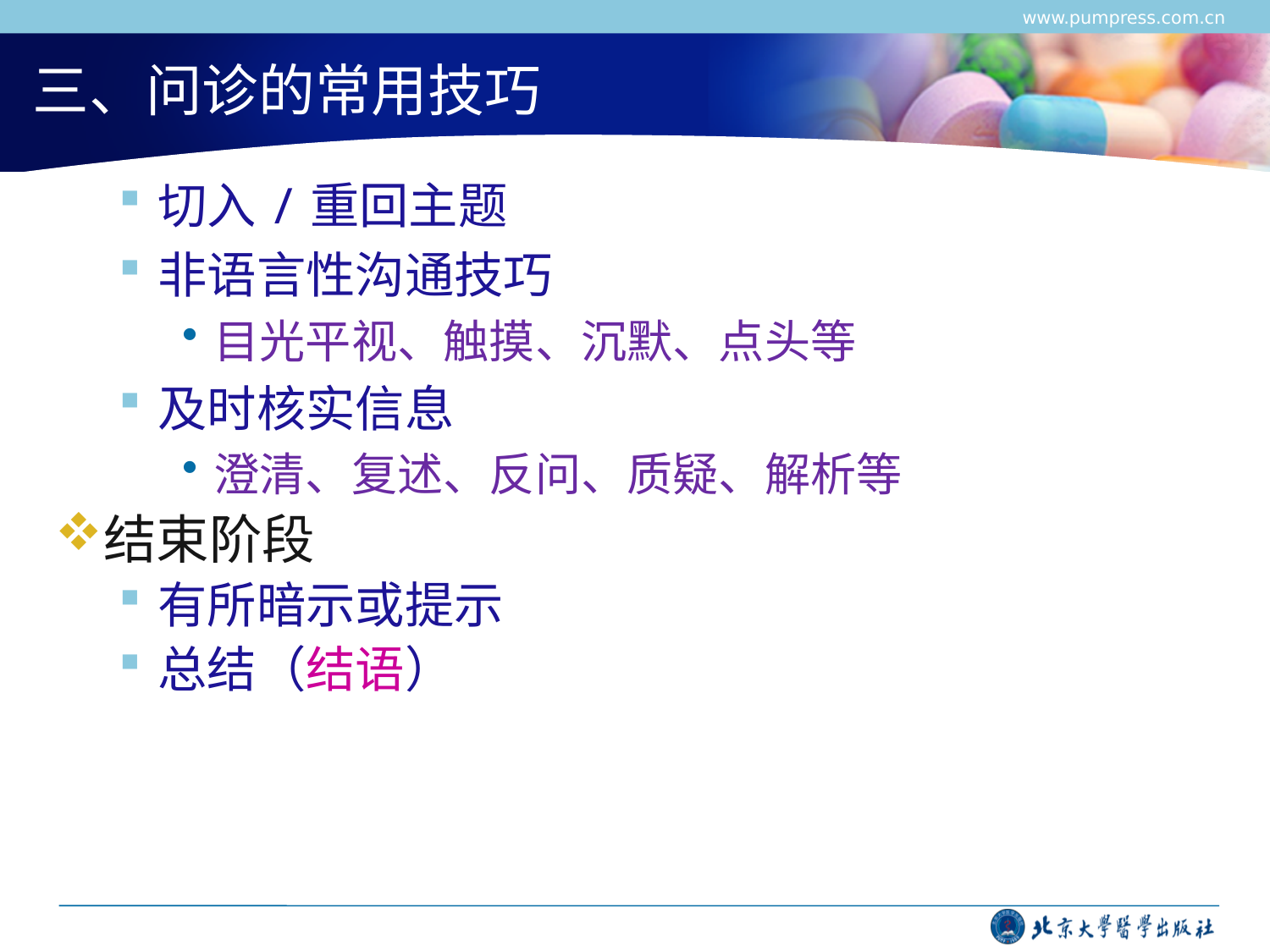

www.pumpress.com.cn
# 三、问诊的常用技巧
切入/重回主题
非语言性沟通技巧
目光平视、触摸、沉默、点头等
及时核实信息
澄清、复述、反问、质疑、解析等
结束阶段
有所暗示或提示
总结（结语）